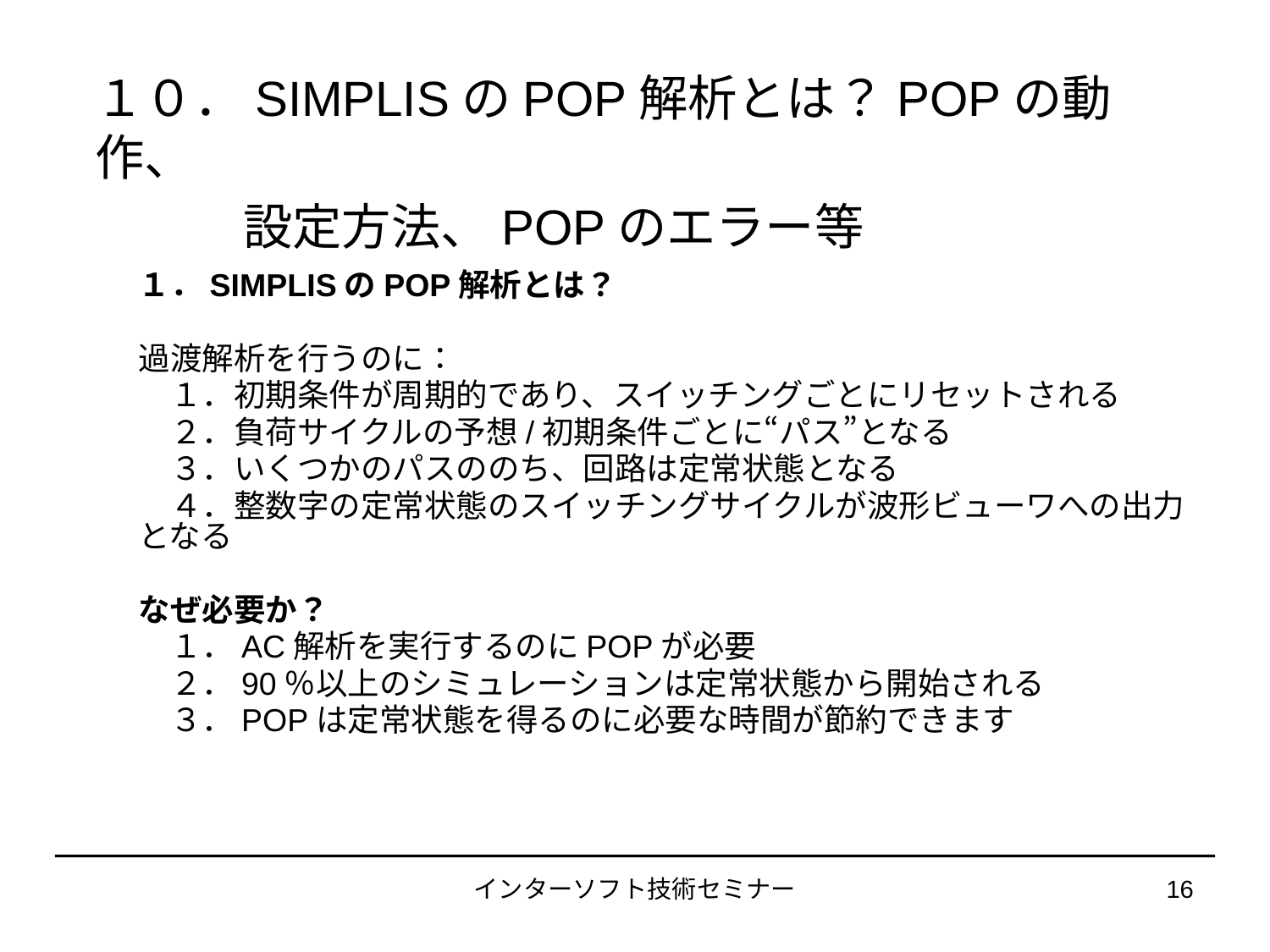

１０．SIMPLISのPOP解析とは？POPの動作、
　　　設定方法、POPのエラー等

１．SIMPLISのPOP解析とは？

過渡解析を行うのに：
　１．初期条件が周期的であり、スイッチングごとにリセットされる
　２．負荷サイクルの予想/初期条件ごとに“パス”となる
　３．いくつかのパスののち、回路は定常状態となる
　４．整数字の定常状態のスイッチングサイクルが波形ビューワへの出力となる

なぜ必要か？
　１．AC解析を実行するのにPOPが必要
　２．90％以上のシミュレーションは定常状態から開始される
　３．POPは定常状態を得るのに必要な時間が節約できます

インターソフト技術セミナー
16